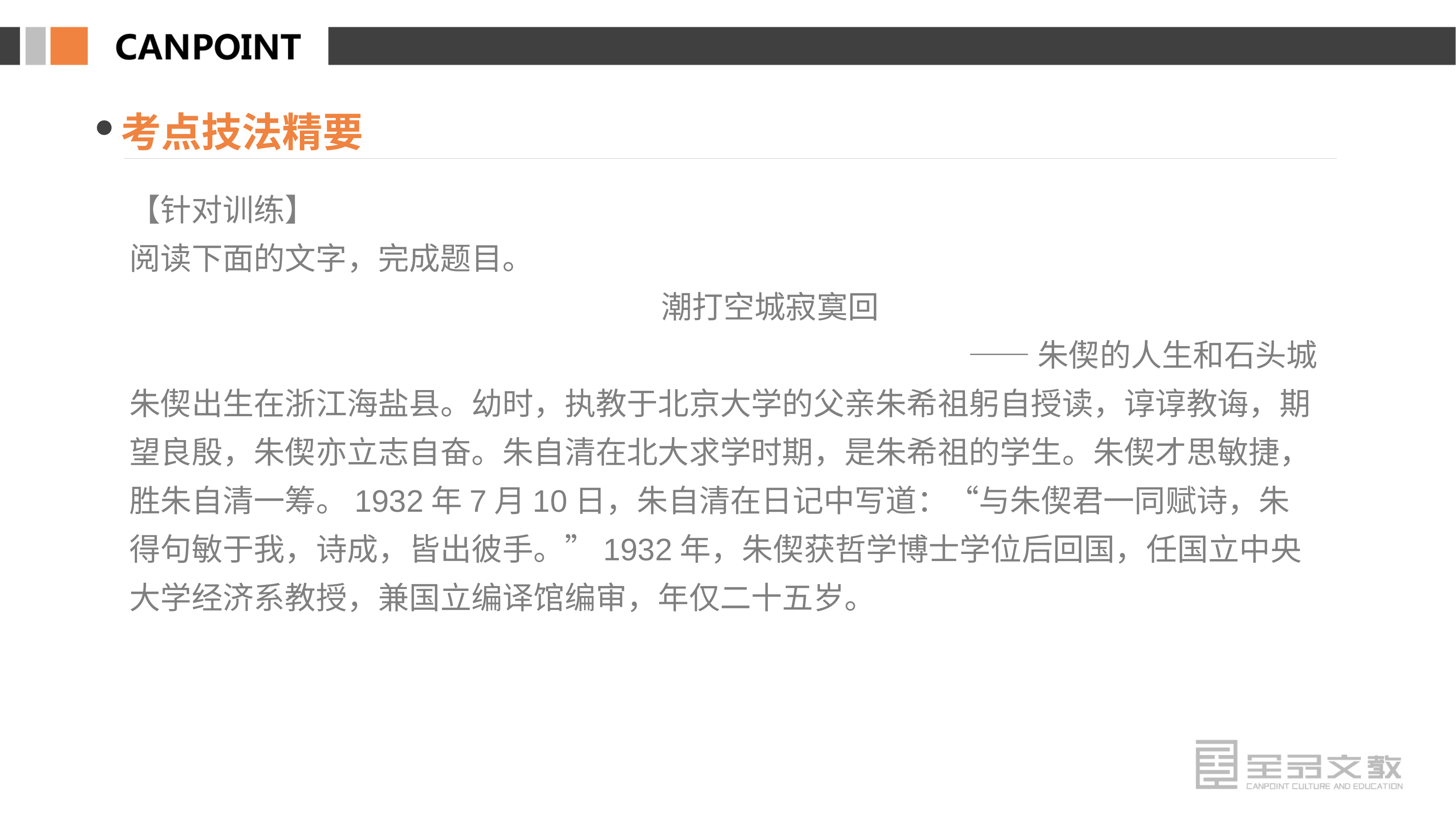

考点技法精要

【针对训练】
阅读下面的文字，完成题目。
　　　潮打空城寂寞回
——朱偰的人生和石头城
朱偰出生在浙江海盐县。幼时，执教于北京大学的父亲朱希祖躬自授读，谆谆教诲，期望良殷，朱偰亦立志自奋。朱自清在北大求学时期，是朱希祖的学生。朱偰才思敏捷，胜朱自清一筹。1932年7月10日，朱自清在日记中写道：“与朱偰君一同赋诗，朱得句敏于我，诗成，皆出彼手。”1932年，朱偰获哲学博士学位后回国，任国立中央大学经济系教授，兼国立编译馆编审，年仅二十五岁。